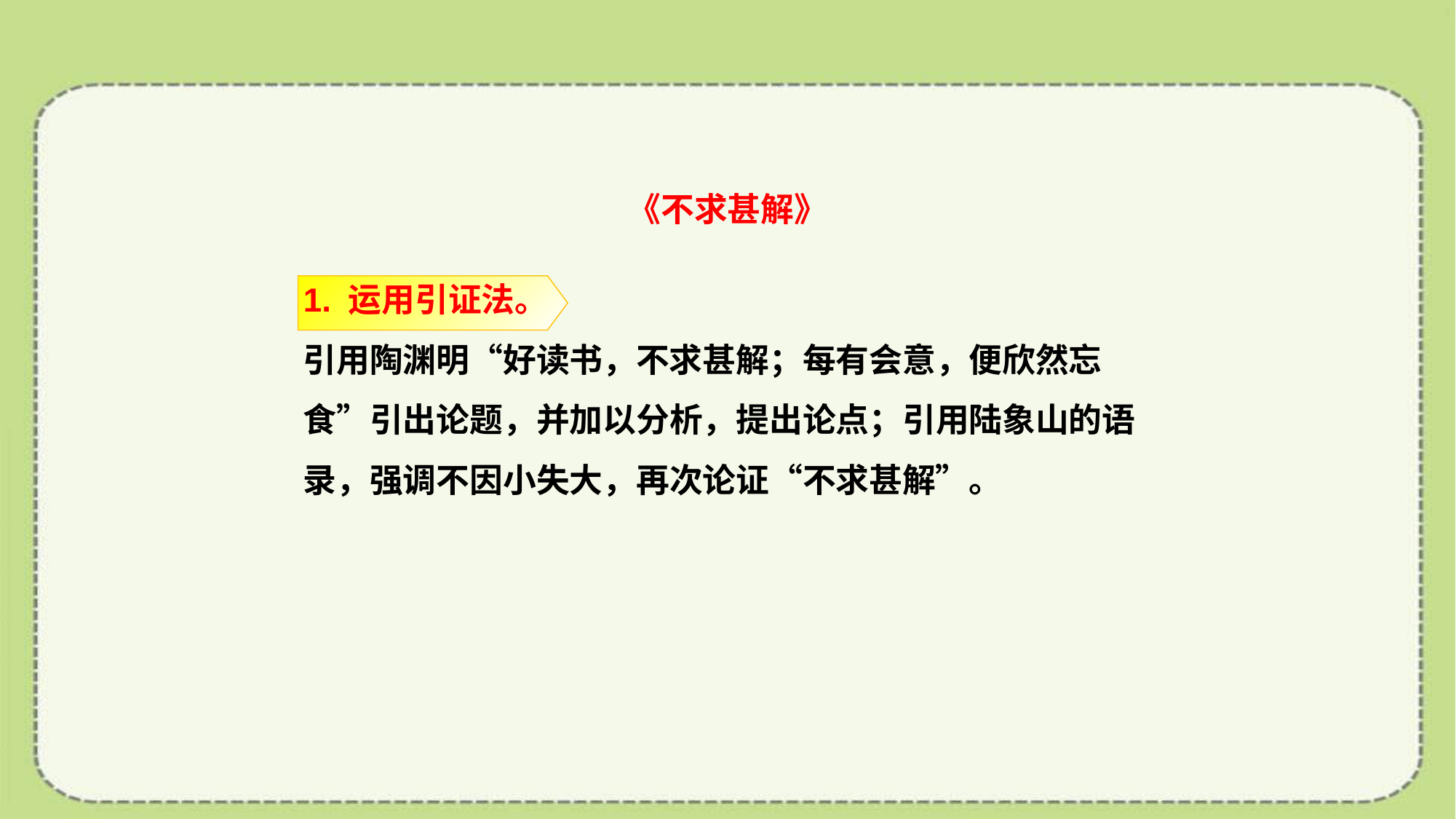

《不求甚解》
1. 运用引证法。
引用陶渊明“好读书，不求甚解；每有会意，便欣然忘食”引出论题，并加以分析，提出论点；引用陆象山的语录，强调不因小失大，再次论证“不求甚解”。